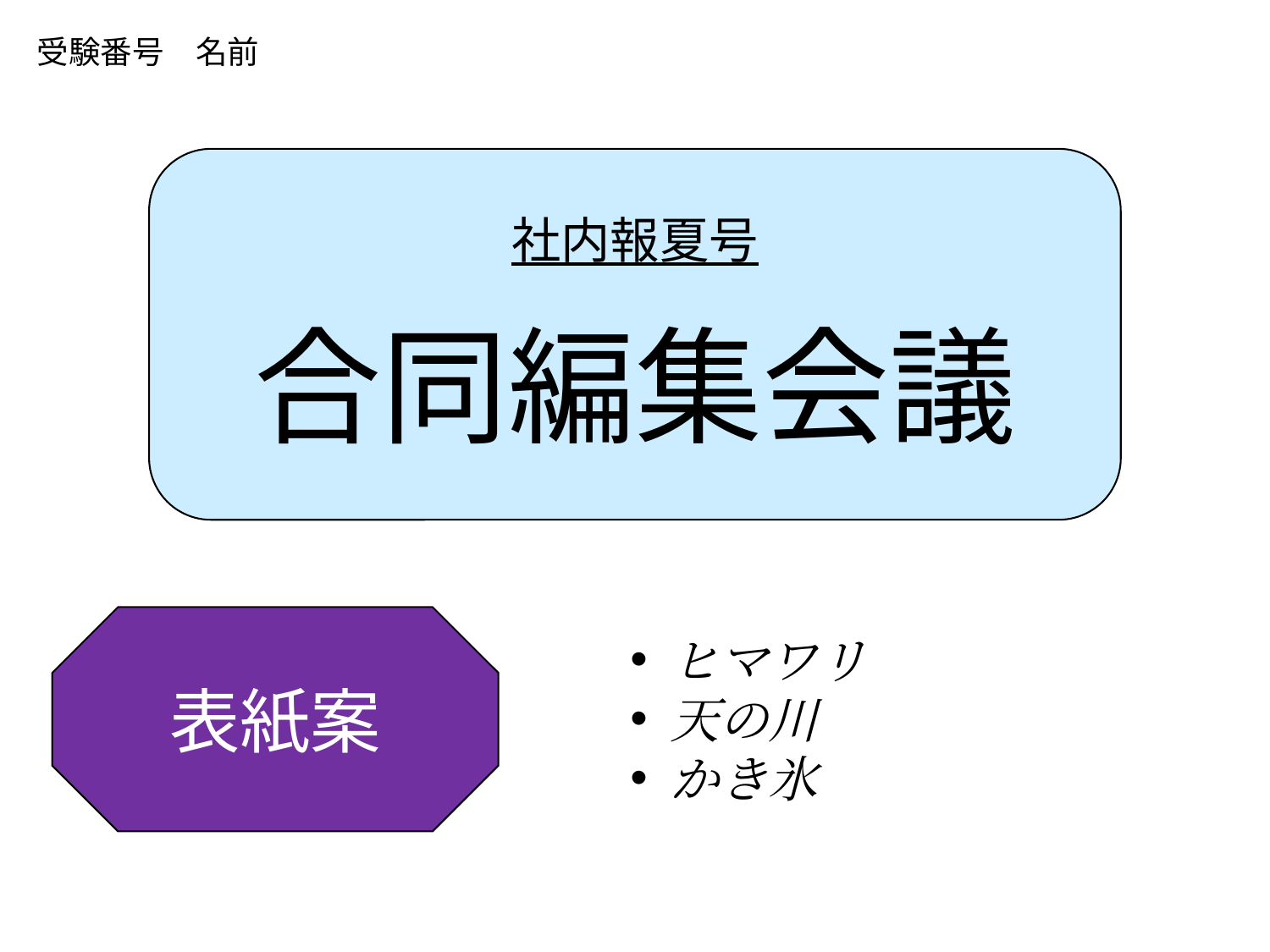

受験番号　名前
社内報夏号

合同編集会議
表紙案
ヒマワリ
天の川
かき氷